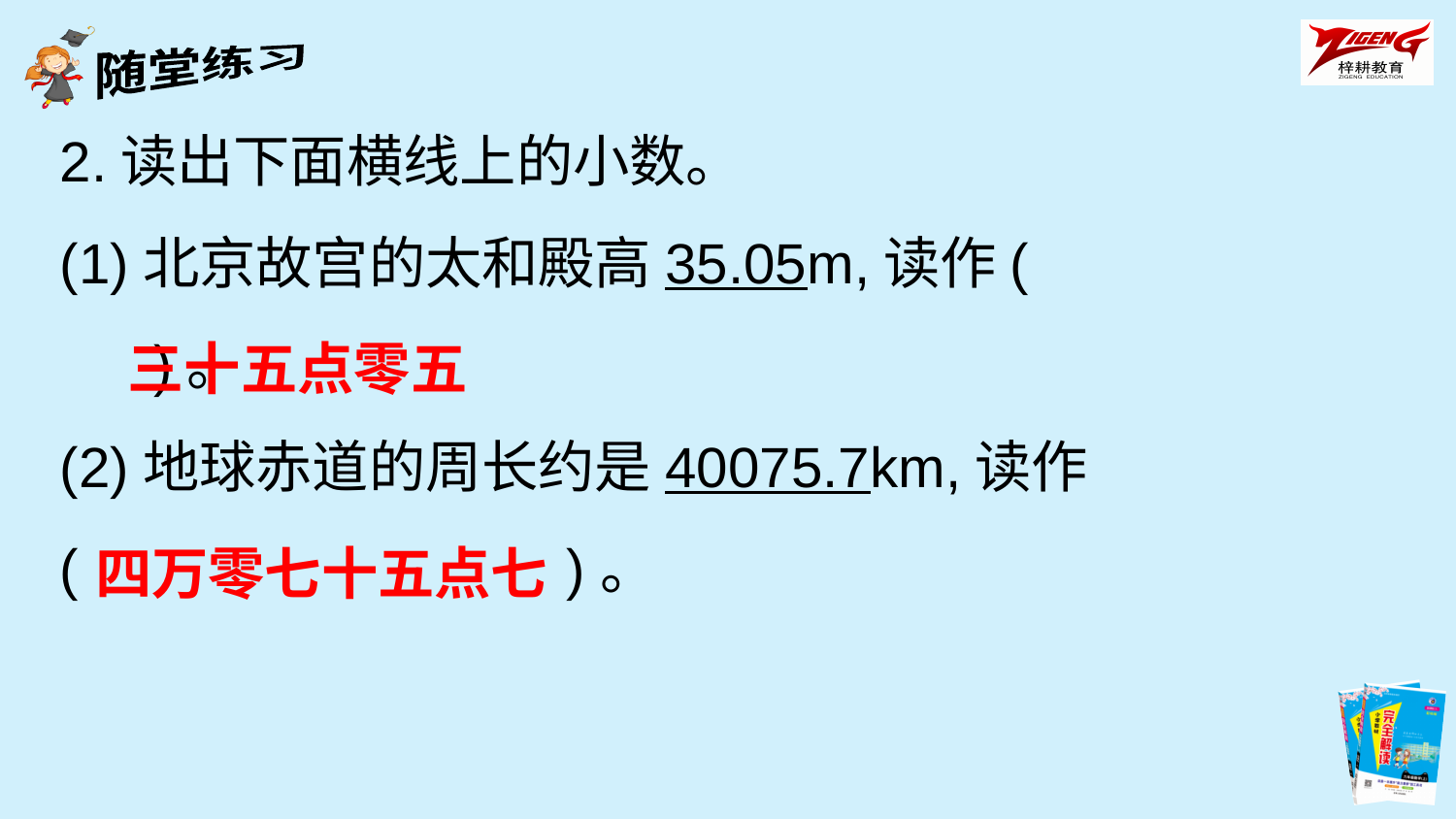

2.读出下面横线上的小数。
(1)北京故宫的太和殿高35.05m,读作(                          )。
(2)地球赤道的周长约是40075.7km,读作
(                               )。
三十五点零五
四万零七十五点七